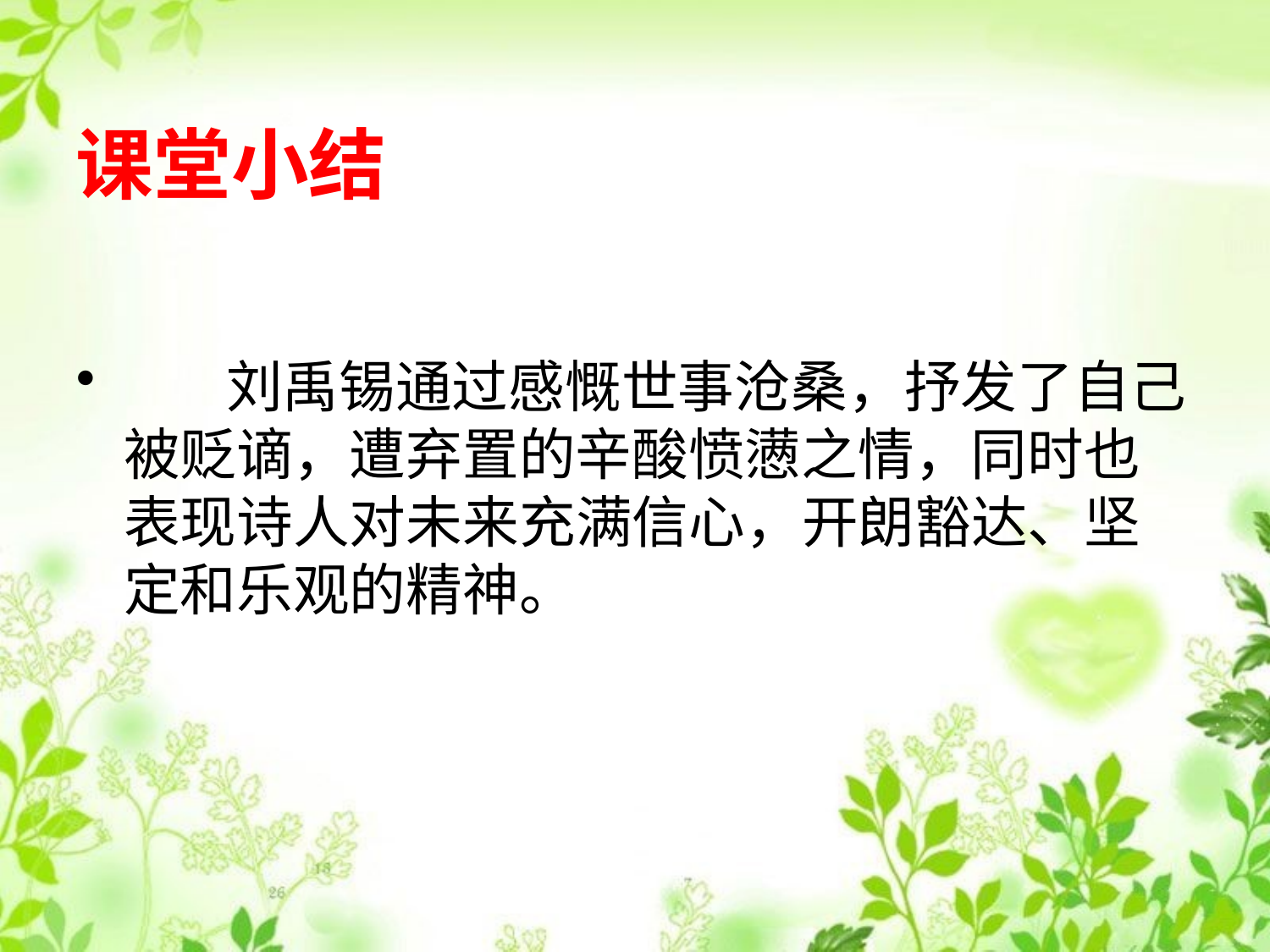

# 课堂小结
       刘禹锡通过感慨世事沧桑，抒发了自己被贬谪，遭弃置的辛酸愤懑之情，同时也表现诗人对未来充满信心，开朗豁达、坚定和乐观的精神。